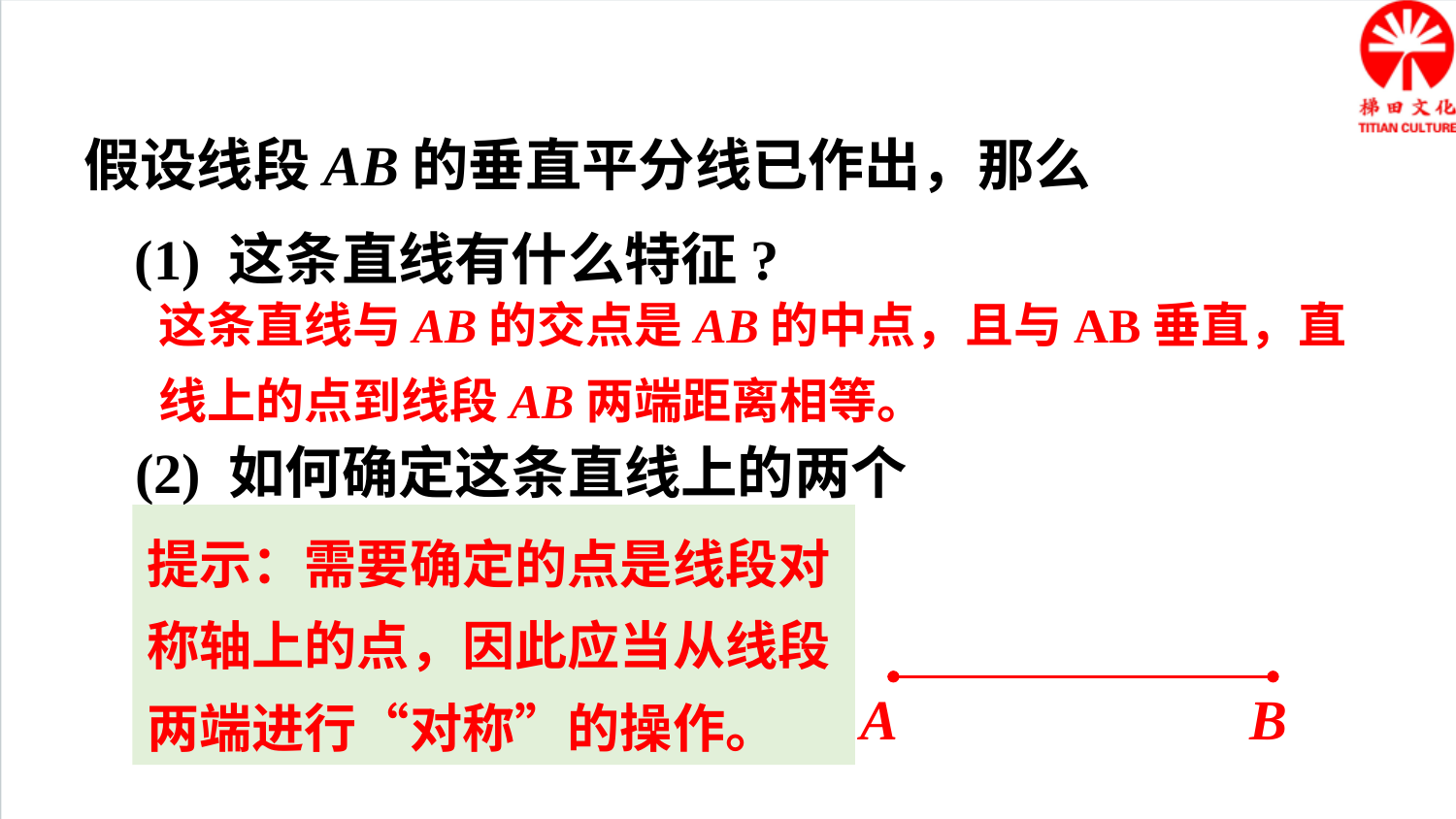

假设线段AB的垂直平分线已作出，那么
(1) 这条直线有什么特征?
这条直线与AB的交点是AB的中点，且与AB垂直，直线上的点到线段AB两端距离相等。
(2) 如何确定这条直线上的两个点?
提示：需要确定的点是线段对称轴上的点，因此应当从线段两端进行“对称”的操作。
A
B